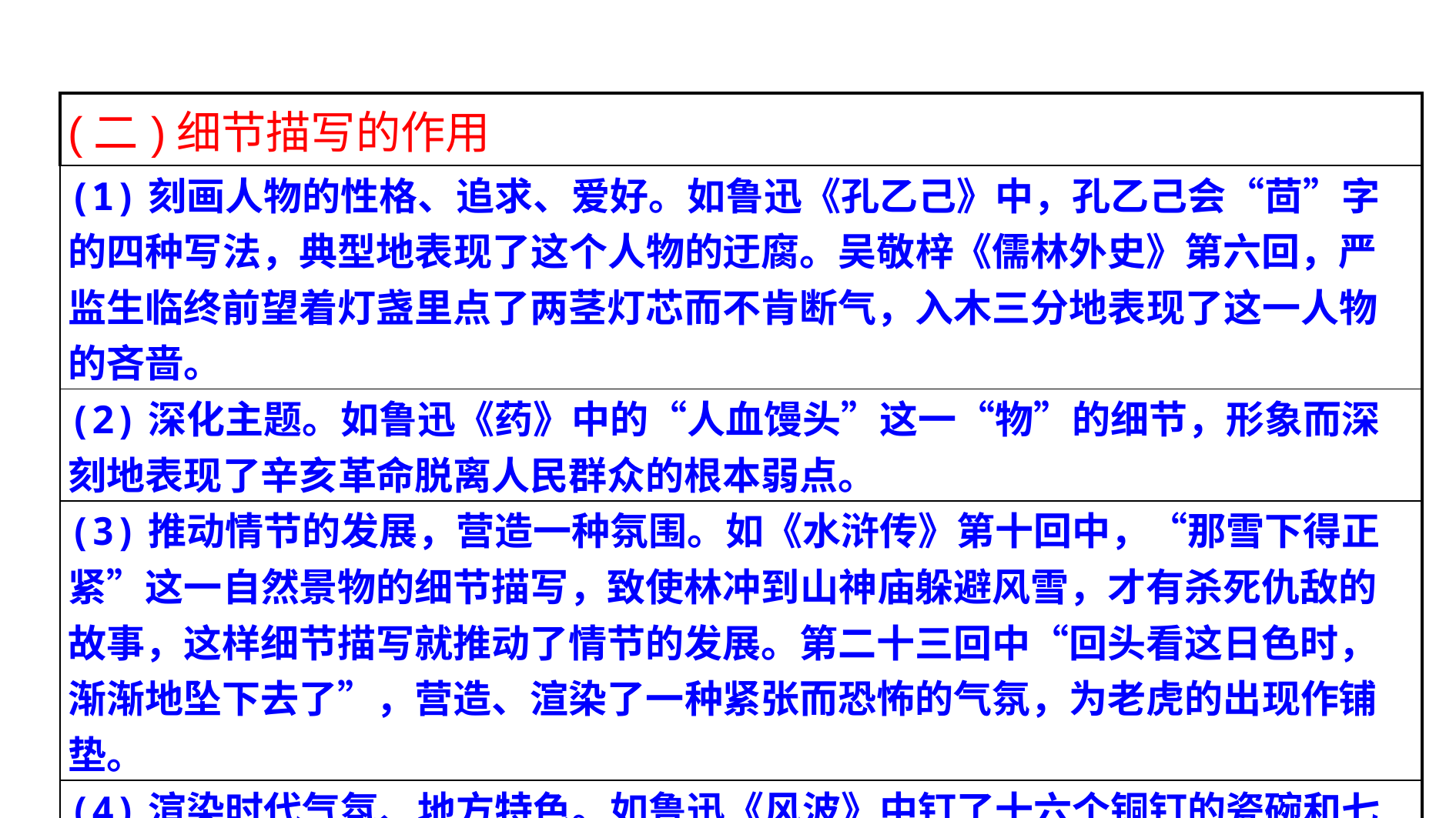

| (二)细节描写的作用 |
| --- |
| (1)刻画人物的性格、追求、爱好。如鲁迅《孔乙己》中，孔乙己会“茴”字的四种写法，典型地表现了这个人物的迂腐。吴敬梓《儒林外史》第六回，严监生临终前望着灯盏里点了两茎灯芯而不肯断气，入木三分地表现了这一人物的吝啬。 |
| (2)深化主题。如鲁迅《药》中的“人血馒头”这一“物”的细节，形象而深刻地表现了辛亥革命脱离人民群众的根本弱点。 |
| (3)推动情节的发展，营造一种氛围。如《水浒传》第十回中，“那雪下得正紧”这一自然景物的细节描写，致使林冲到山神庙躲避风雪，才有杀死仇敌的故事，这样细节描写就推动了情节的发展。第二十三回中“回头看这日色时，渐渐地坠下去了”，营造、渲染了一种紧张而恐怖的气氛，为老虎的出现作铺垫。 |
| (4)渲染时代气氛、地方特色。如鲁迅《风波》中钉了十六个铜钉的瓷碗和七斤一家晚餐吃的蒸干菜和松花黄的米饭，渲染了当时的时代气氛和地方特色。 |
| (5)营造典型的环境，渲染人物心情和心理活动。 |